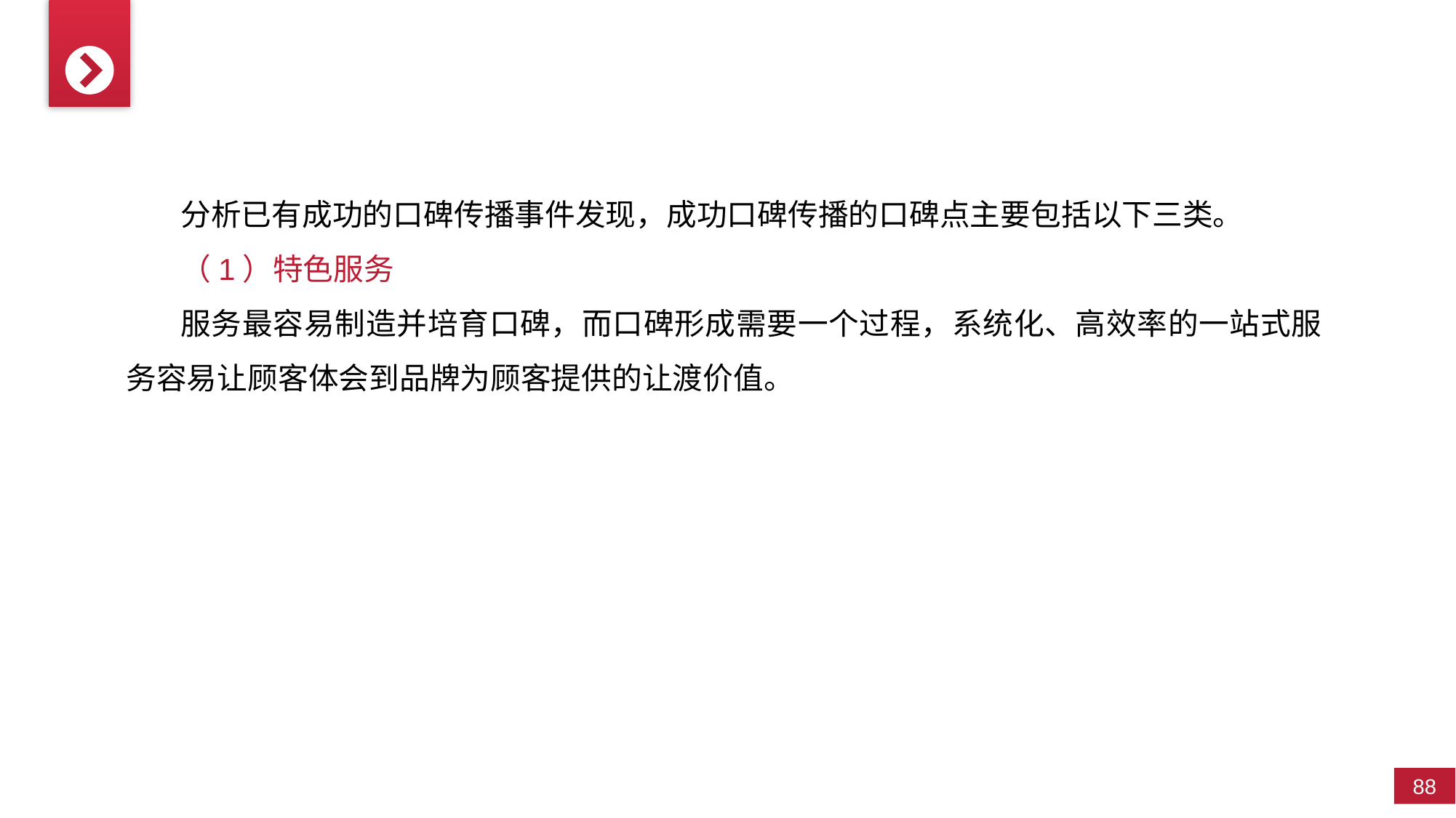

分析已有成功的口碑传播事件发现，成功口碑传播的口碑点主要包括以下三类。
（1）特色服务
服务最容易制造并培育口碑，而口碑形成需要一个过程，系统化、高效率的一站式服务容易让顾客体会到品牌为顾客提供的让渡价值。